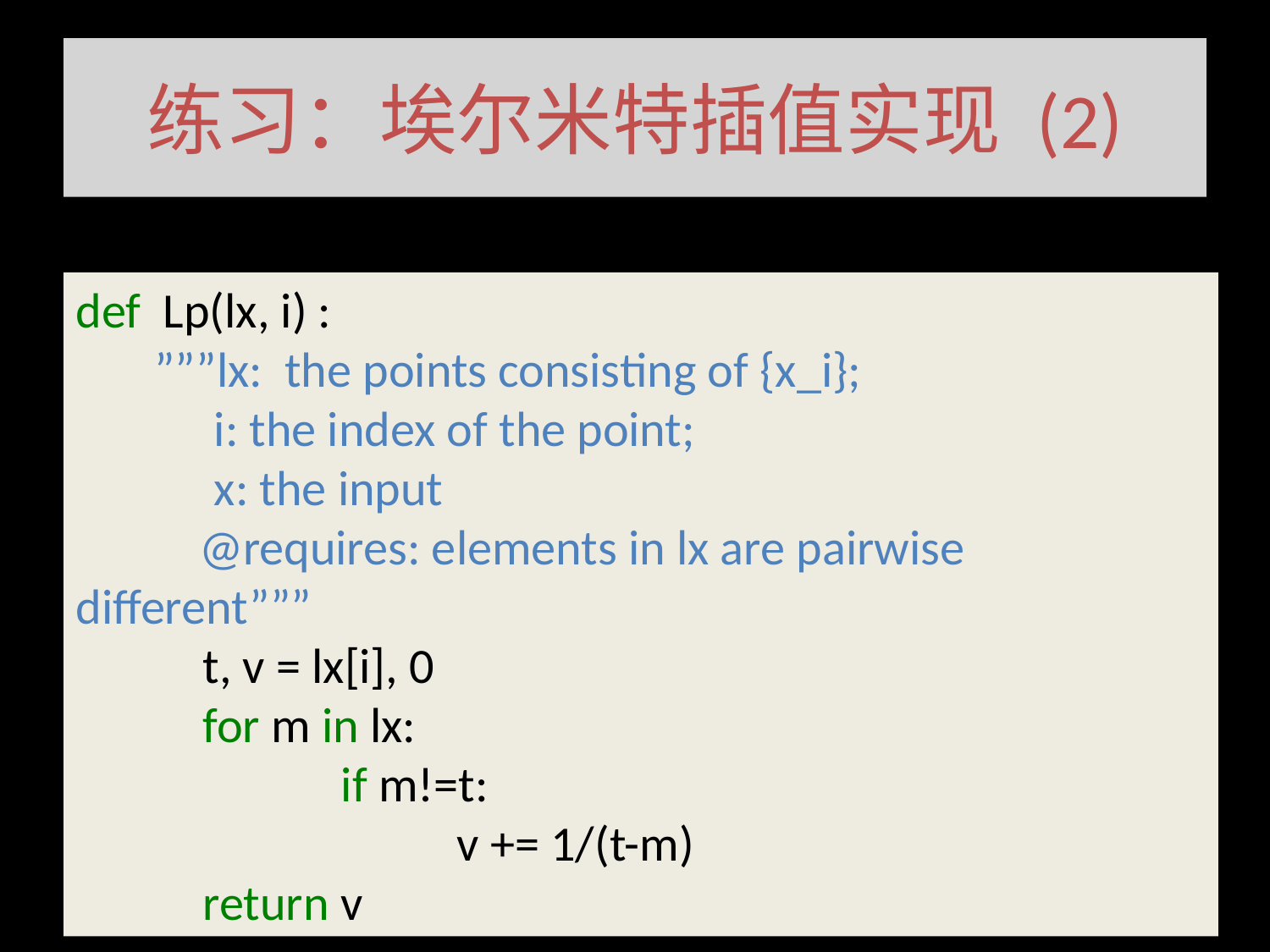

# 练习：埃尔米特插值实现 (2)
def  Lp(lx, i) :
       ”””lx:  the points consisting of {x_i};
	 i: the index of the point;
	 x: the input
           @requires: elements in lx are pairwise different”””
	t, v = lx[i], 0
	for m in lx:
		 if m!=t:
			v += 1/(t-m)
	return v